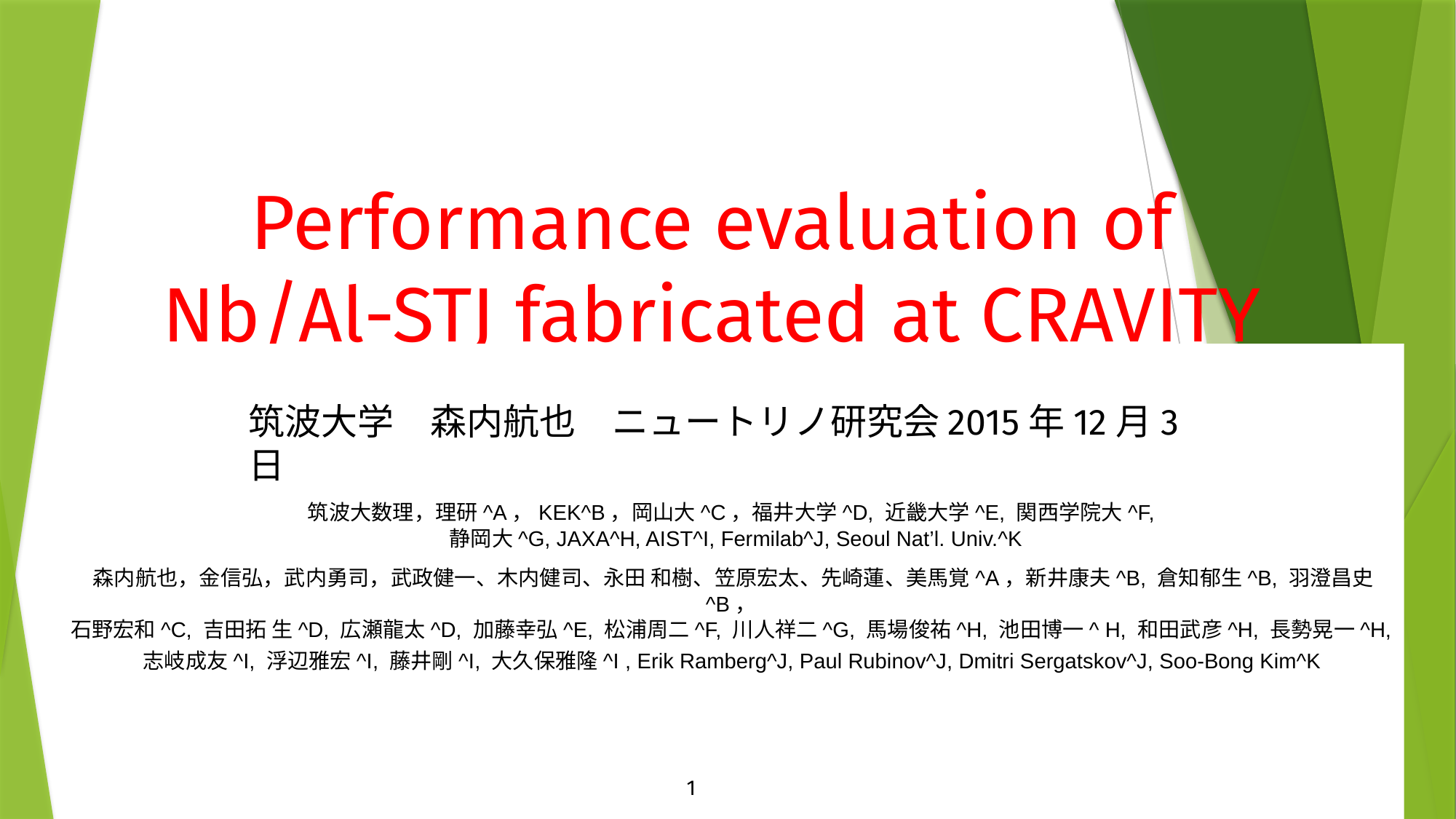

# Performance evaluation of Nb/Al-STJ fabricated at CRAVITY
筑波大学　森内航也　ニュートリノ研究会2015年12月3日
筑波大数理，理研^A，KEK^B，岡山大^C，福井大学^D, 近畿大学^E, 関西学院大^F,
 静岡大^G, JAXA^H, AIST^I, Fermilab^J, Seoul Nat’l. Univ.^K

 森内航也，金信弘，武内勇司，武政健一、木内健司、永田 和樹、笠原宏太、先崎蓮、美馬覚^A，新井康夫^B, 倉知郁生^B, 羽澄昌史^B，
石野宏和^C, 吉田拓 生^D, 広瀬龍太^D, 加藤幸弘^E, 松浦周二^F, 川人祥二^G, 馬場俊祐^H, 池田博一^ H, 和田武彦^H, 長勢晃一^H,
 志岐成友^I, 浮辺雅宏^I, 藤井剛^I, 大久保雅隆^I , Erik Ramberg^J, Paul Rubinov^J, Dmitri Sergatskov^J, Soo-Bong Kim^K
1